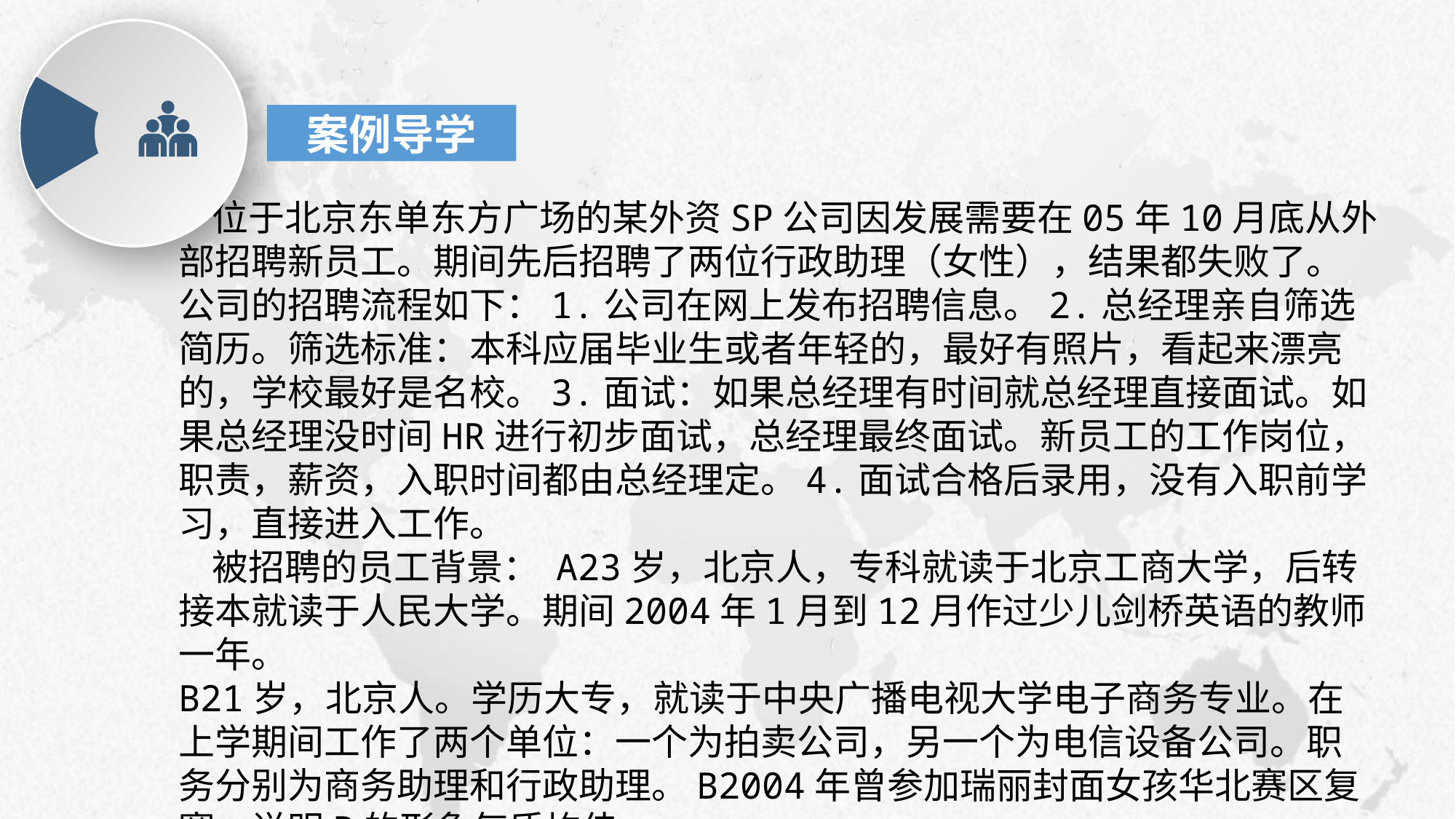

案例导学
   位于北京东单东方广场的某外资SP公司因发展需要在05年10月底从外部招聘新员工。期间先后招聘了两位行政助理（女性），结果都失败了。
公司的招聘流程如下：1.公司在网上发布招聘信息。2.总经理亲自筛选简历。筛选标准：本科应届毕业生或者年轻的，最好有照片，看起来漂亮的，学校最好是名校。3.面试：如果总经理有时间就总经理直接面试。如果总经理没时间HR进行初步面试，总经理最终面试。新员工的工作岗位，职责，薪资，入职时间都由总经理定。4.面试合格后录用，没有入职前学习，直接进入工作。
   被招聘的员工背景： A23岁，北京人，专科就读于北京工商大学，后转接本就读于人民大学。期间2004年1月到12月作过少儿剑桥英语的教师一年。
B21岁，北京人。学历大专，就读于中央广播电视大学电子商务专业。在上学期间工作了两个单位：一个为拍卖公司，另一个为电信设备公司。职务分别为商务助理和行政助理。B2004年曾参加瑞丽封面女孩华北赛区复赛，说明B的形象气质均佳。